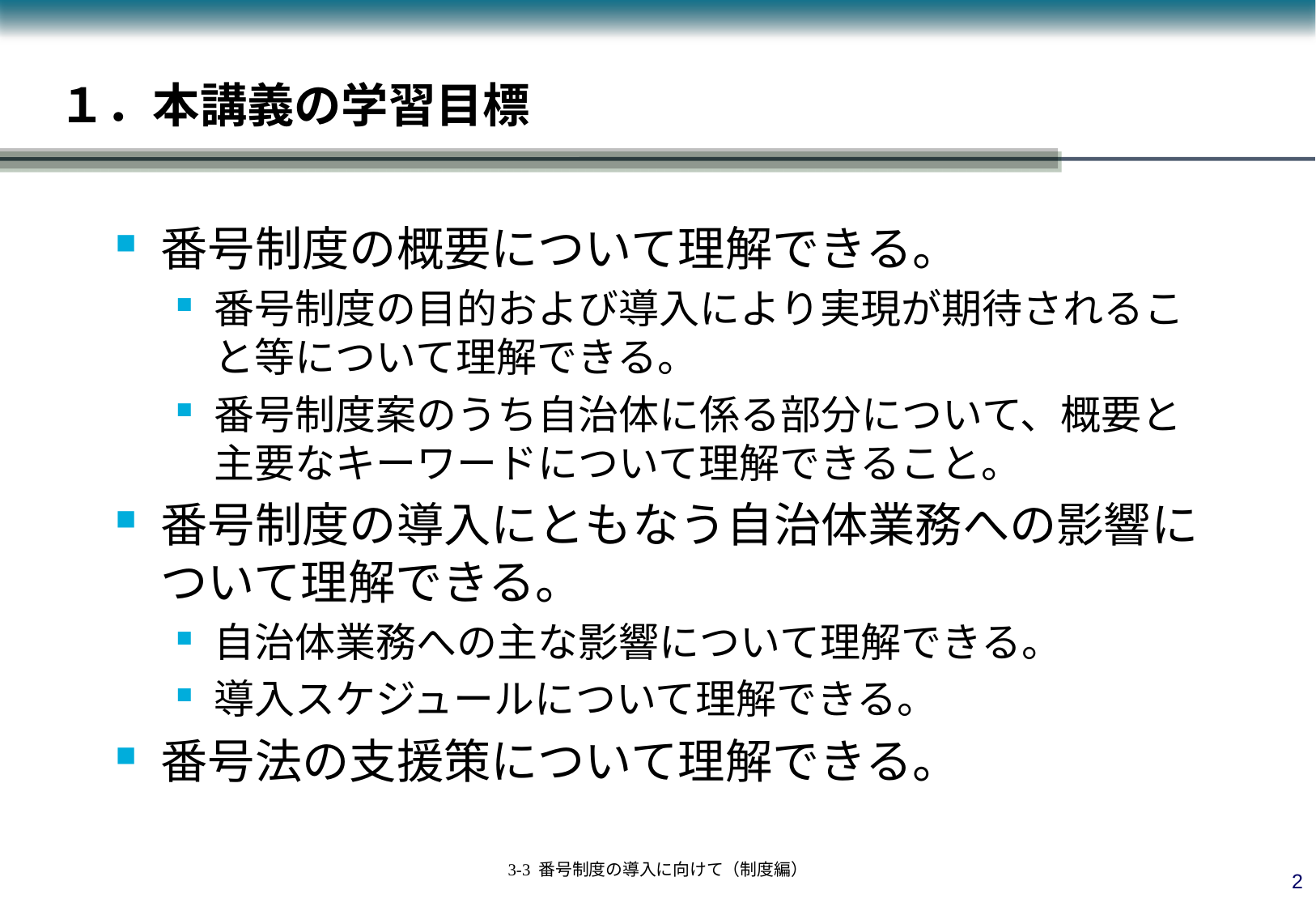

# １．本講義の学習目標
番号制度の概要について理解できる。
番号制度の目的および導入により実現が期待されること等について理解できる。
番号制度案のうち自治体に係る部分について、概要と主要なキーワードについて理解できること。
番号制度の導入にともなう自治体業務への影響について理解できる。
自治体業務への主な影響について理解できる。
導入スケジュールについて理解できる。
番号法の支援策について理解できる。
2
3-3 番号制度の導入に向けて（制度編）